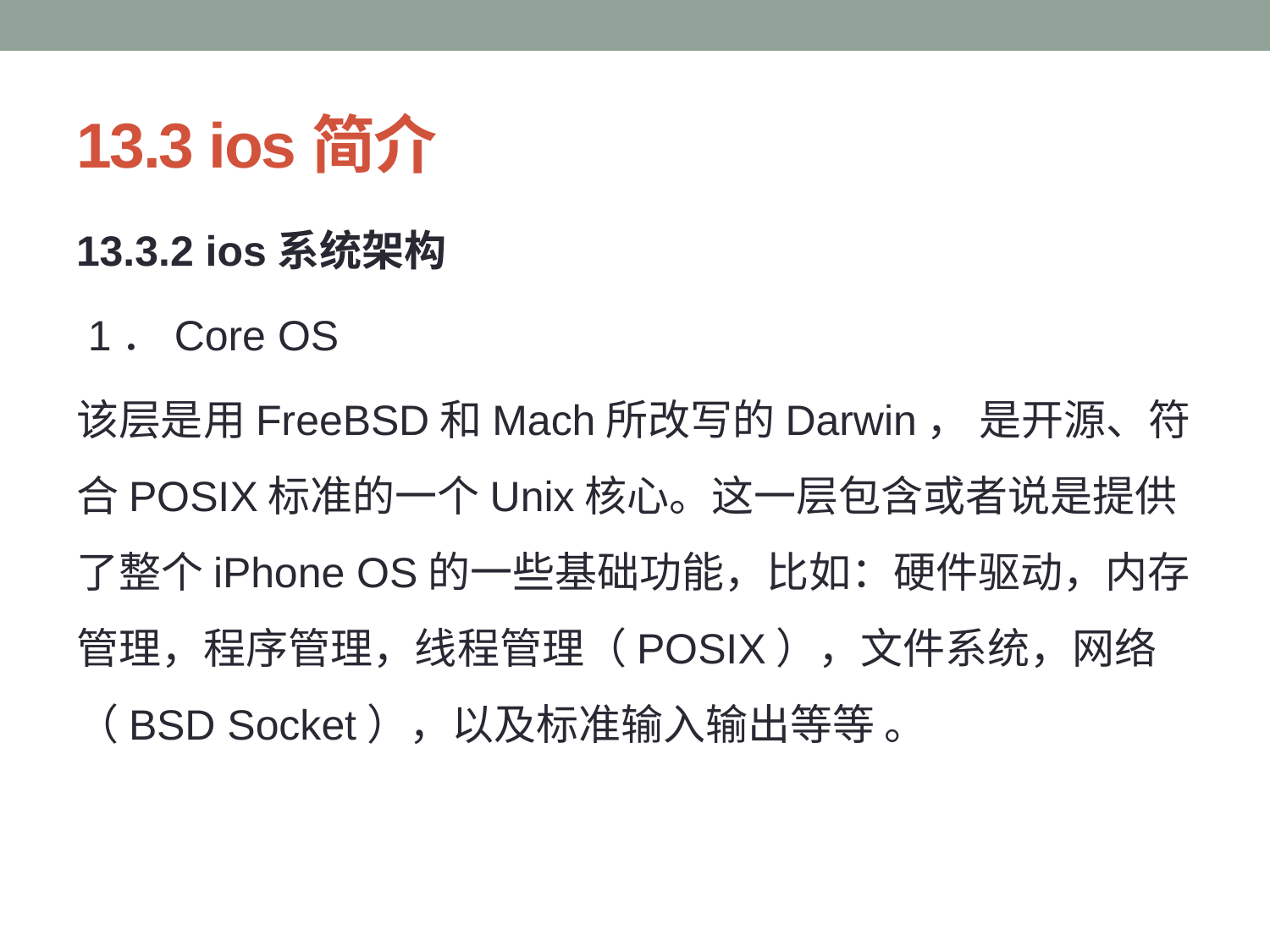

# 13.3 ios简介
13.3.2 ios系统架构
 1．Core OS
该层是用FreeBSD和Mach所改写的Darwin， 是开源、符合POSIX标准的一个Unix核心。这一层包含或者说是提供了整个iPhone OS的一些基础功能，比如：硬件驱动，内存管理，程序管理，线程管理（POSIX），文件系统，网络（BSD Socket），以及标准输入输出等等 。